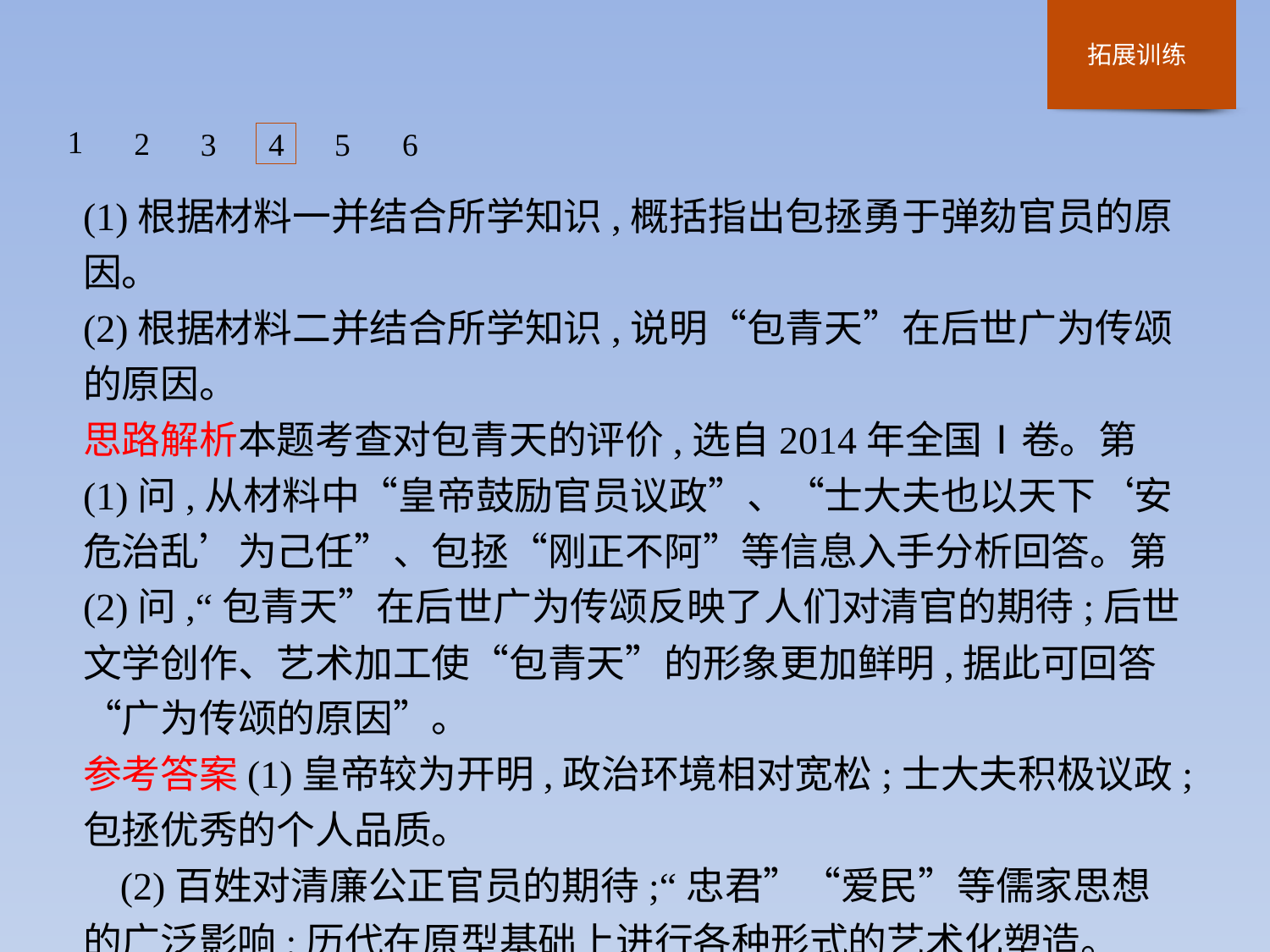

1
2
3
4
5
6
(1)根据材料一并结合所学知识,概括指出包拯勇于弹劾官员的原因。
(2)根据材料二并结合所学知识,说明“包青天”在后世广为传颂的原因。
思路解析本题考查对包青天的评价,选自2014年全国Ⅰ卷。第(1)问,从材料中“皇帝鼓励官员议政”、“士大夫也以天下‘安危治乱’为己任”、包拯“刚正不阿”等信息入手分析回答。第(2)问,“包青天”在后世广为传颂反映了人们对清官的期待;后世文学创作、艺术加工使“包青天”的形象更加鲜明,据此可回答“广为传颂的原因”。
参考答案(1)皇帝较为开明,政治环境相对宽松;士大夫积极议政;包拯优秀的个人品质。
(2)百姓对清廉公正官员的期待;“忠君”“爱民”等儒家思想的广泛影响;历代在原型基础上进行各种形式的艺术化塑造。